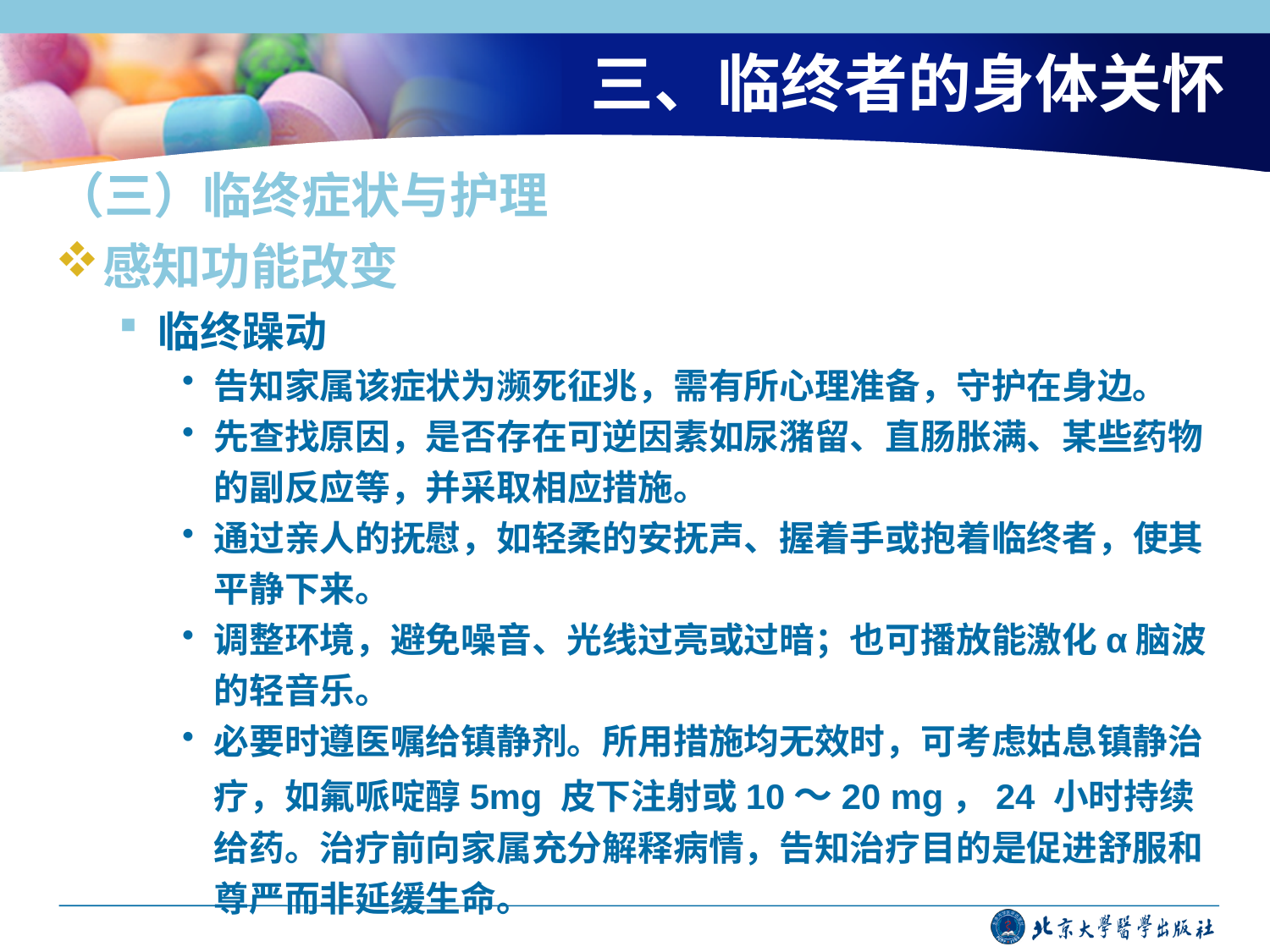

# 三、临终者的身体关怀
（三）临终症状与护理
感知功能改变
临终躁动
告知家属该症状为濒死征兆，需有所心理准备，守护在身边。
先查找原因，是否存在可逆因素如尿潴留、直肠胀满、某些药物的副反应等，并采取相应措施。
通过亲人的抚慰，如轻柔的安抚声、握着手或抱着临终者，使其平静下来。
调整环境，避免噪音、光线过亮或过暗；也可播放能激化α脑波的轻音乐。
必要时遵医嘱给镇静剂。所用措施均无效时，可考虑姑息镇静治疗，如氟哌啶醇5mg 皮下注射或10～20 mg，24 小时持续给药。治疗前向家属充分解释病情，告知治疗目的是促进舒服和尊严而非延缓生命。